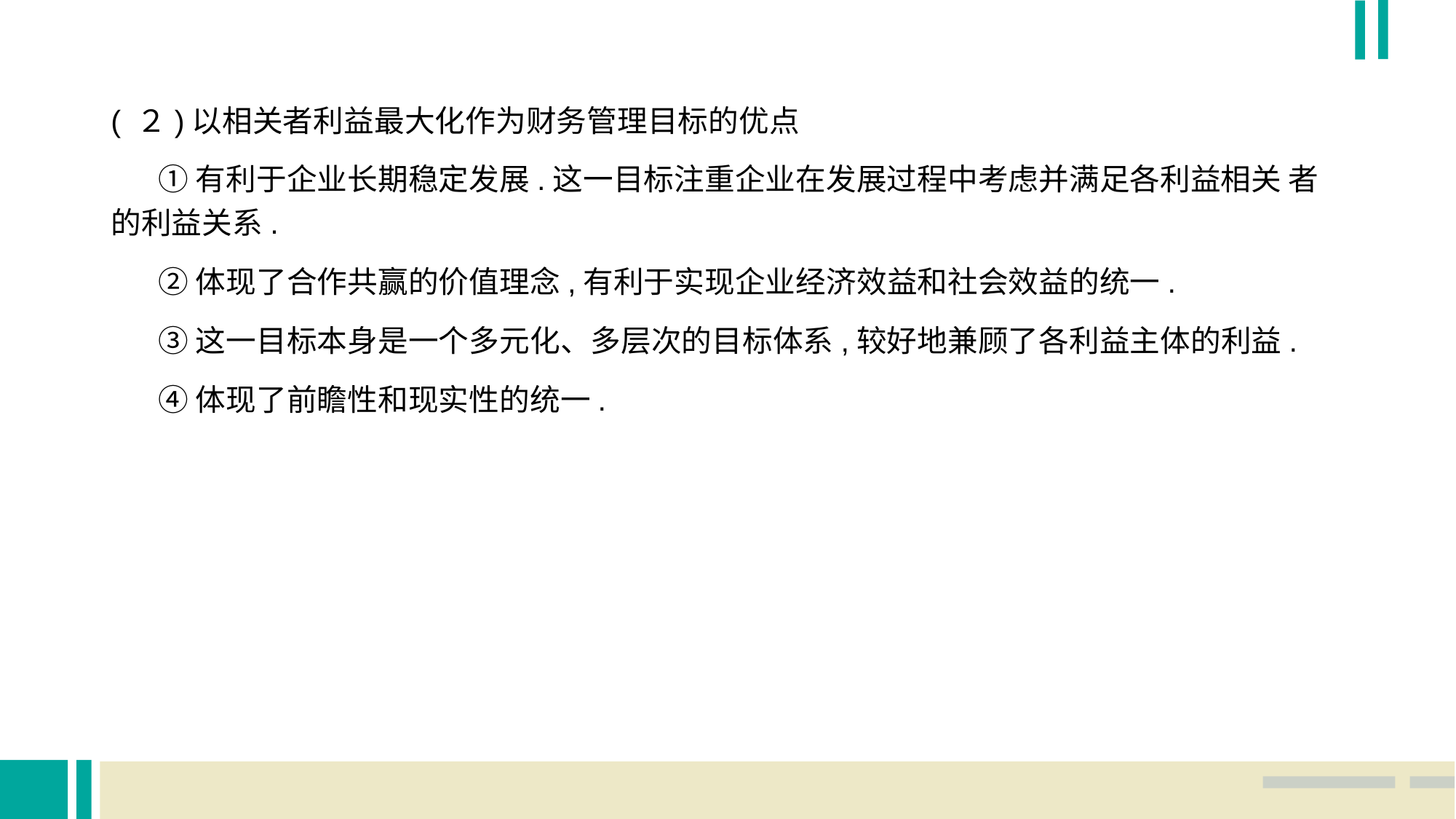

( ２)以相关者利益最大化作为财务管理目标的优点
       ①有利于企业长期稳定发展.这一目标注重企业在发展过程中考虑并满足各利益相关 者的利益关系.
       ②体现了合作共赢的价值理念,有利于实现企业经济效益和社会效益的统一.
       ③这一目标本身是一个多元化、多层次的目标体系,较好地兼顾了各利益主体的利益.
       ④体现了前瞻性和现实性的统一.